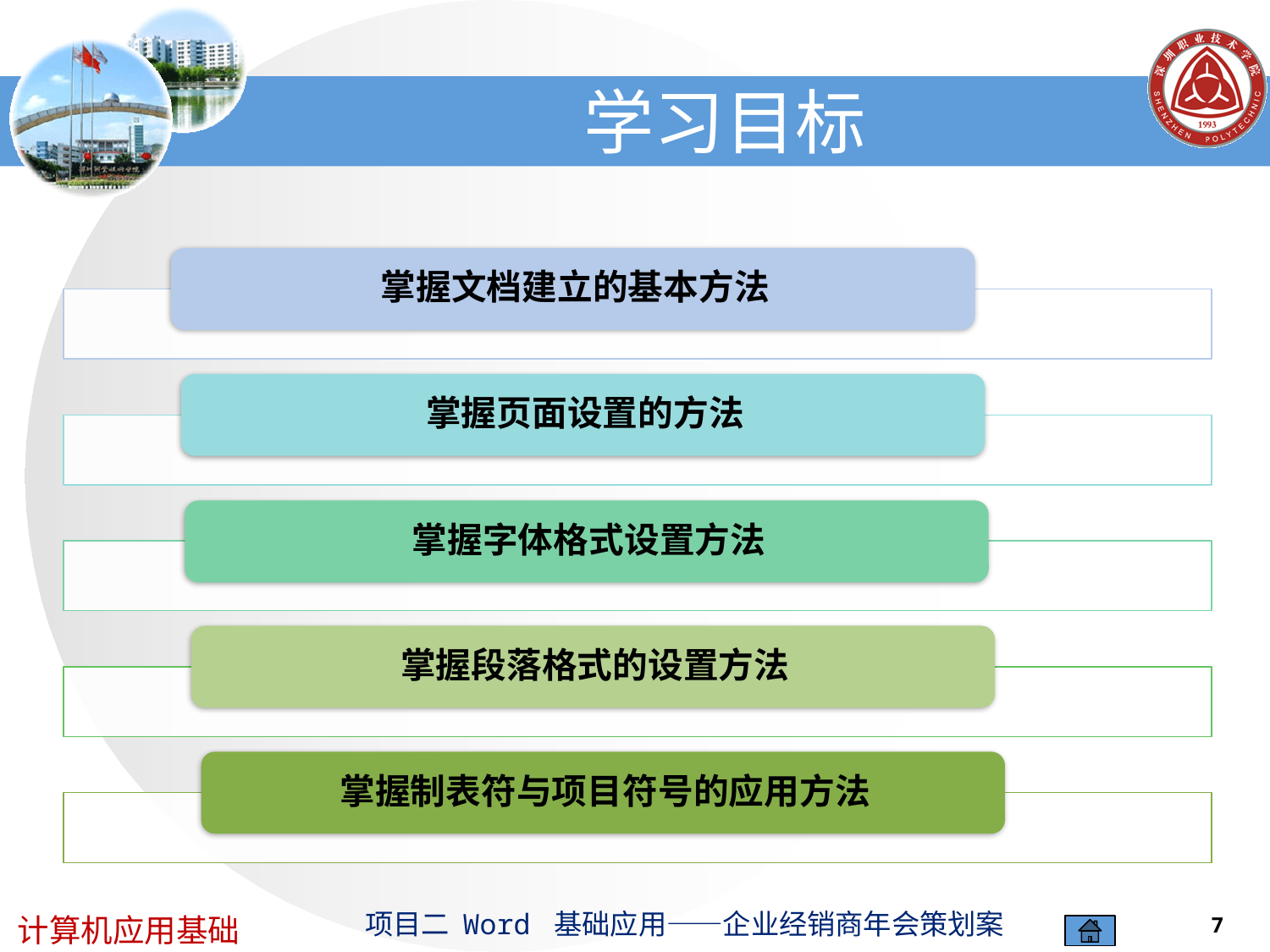

# 学习目标
掌握文档建立的基本方法
掌握页面设置的方法
掌握字体格式设置方法
掌握段落格式的设置方法
掌握制表符与项目符号的应用方法
7